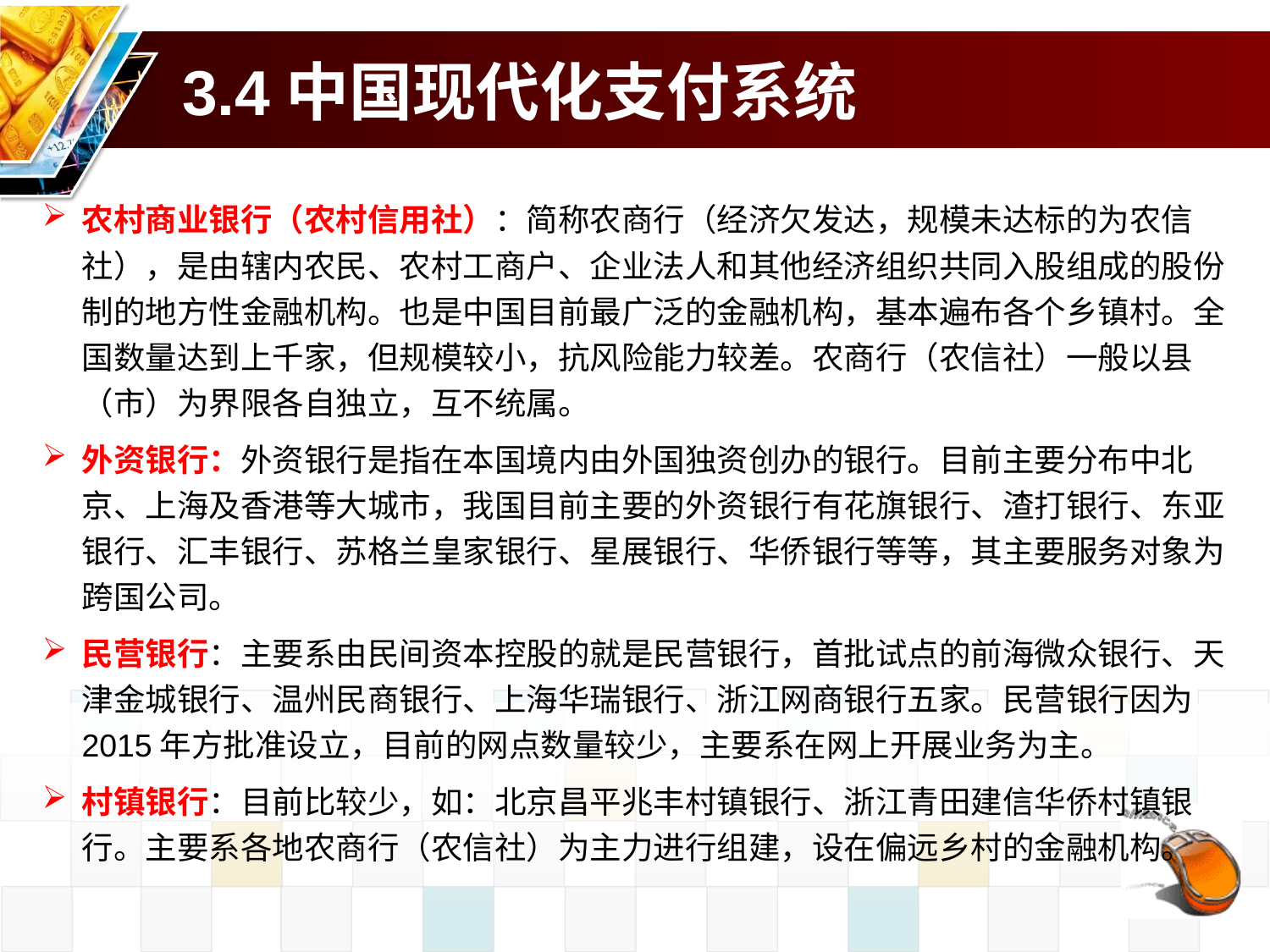

# 3.4中国现代化支付系统
农村商业银行（农村信用社）：简称农商行（经济欠发达，规模未达标的为农信社），是由辖内农民、农村工商户、企业法人和其他经济组织共同入股组成的股份制的地方性金融机构。也是中国目前最广泛的金融机构，基本遍布各个乡镇村。全国数量达到上千家，但规模较小，抗风险能力较差。农商行（农信社）一般以县（市）为界限各自独立，互不统属。
外资银行：外资银行是指在本国境内由外国独资创办的银行。目前主要分布中北京、上海及香港等大城市，我国目前主要的外资银行有花旗银行、渣打银行、东亚银行、汇丰银行、苏格兰皇家银行、星展银行、华侨银行等等，其主要服务对象为跨国公司。
民营银行：主要系由民间资本控股的就是民营银行，首批试点的前海微众银行、天津金城银行、温州民商银行、上海华瑞银行、浙江网商银行五家。民营银行因为2015年方批准设立，目前的网点数量较少，主要系在网上开展业务为主。
村镇银行：目前比较少，如：北京昌平兆丰村镇银行、浙江青田建信华侨村镇银行。主要系各地农商行（农信社）为主力进行组建，设在偏远乡村的金融机构。